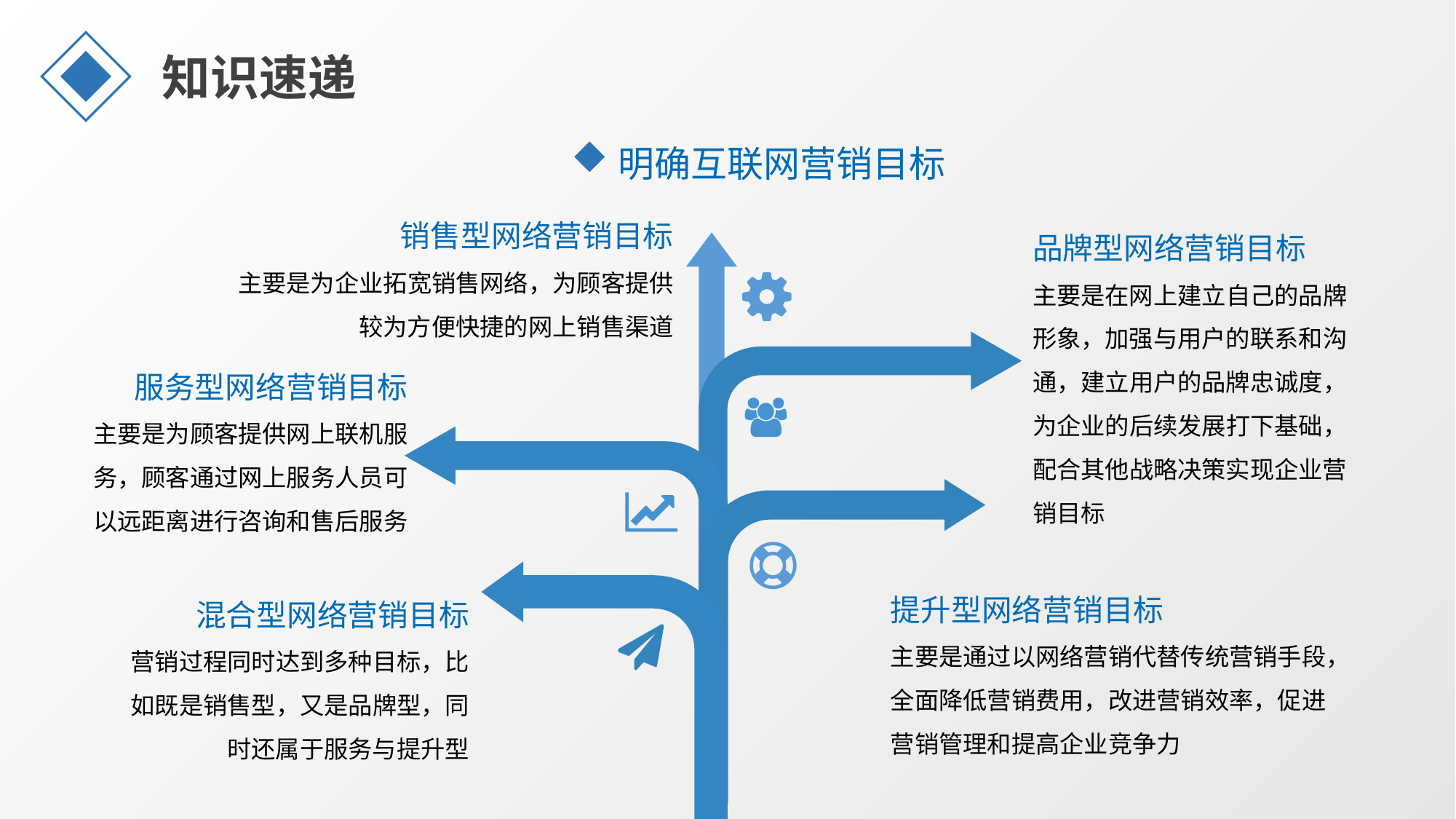

知识速递
明确互联网营销目标

销售型网络营销目标
主要是为企业拓宽销售网络，为顾客提供较为方便快捷的网上销售渠道
品牌型网络营销目标
主要是在网上建立自己的品牌形象，加强与用户的联系和沟通，建立用户的品牌忠诚度，为企业的后续发展打下基础，配合其他战略决策实现企业营销目标

服务型网络营销目标
主要是为顾客提供网上联机服务，顾客通过网上服务人员可以远距离进行咨询和售后服务

提升型网络营销目标
主要是通过以网络营销代替传统营销手段，全面降低营销费用，改进营销效率，促进营销管理和提高企业竞争力
混合型网络营销目标
营销过程同时达到多种目标，比如既是销售型，又是品牌型，同时还属于服务与提升型